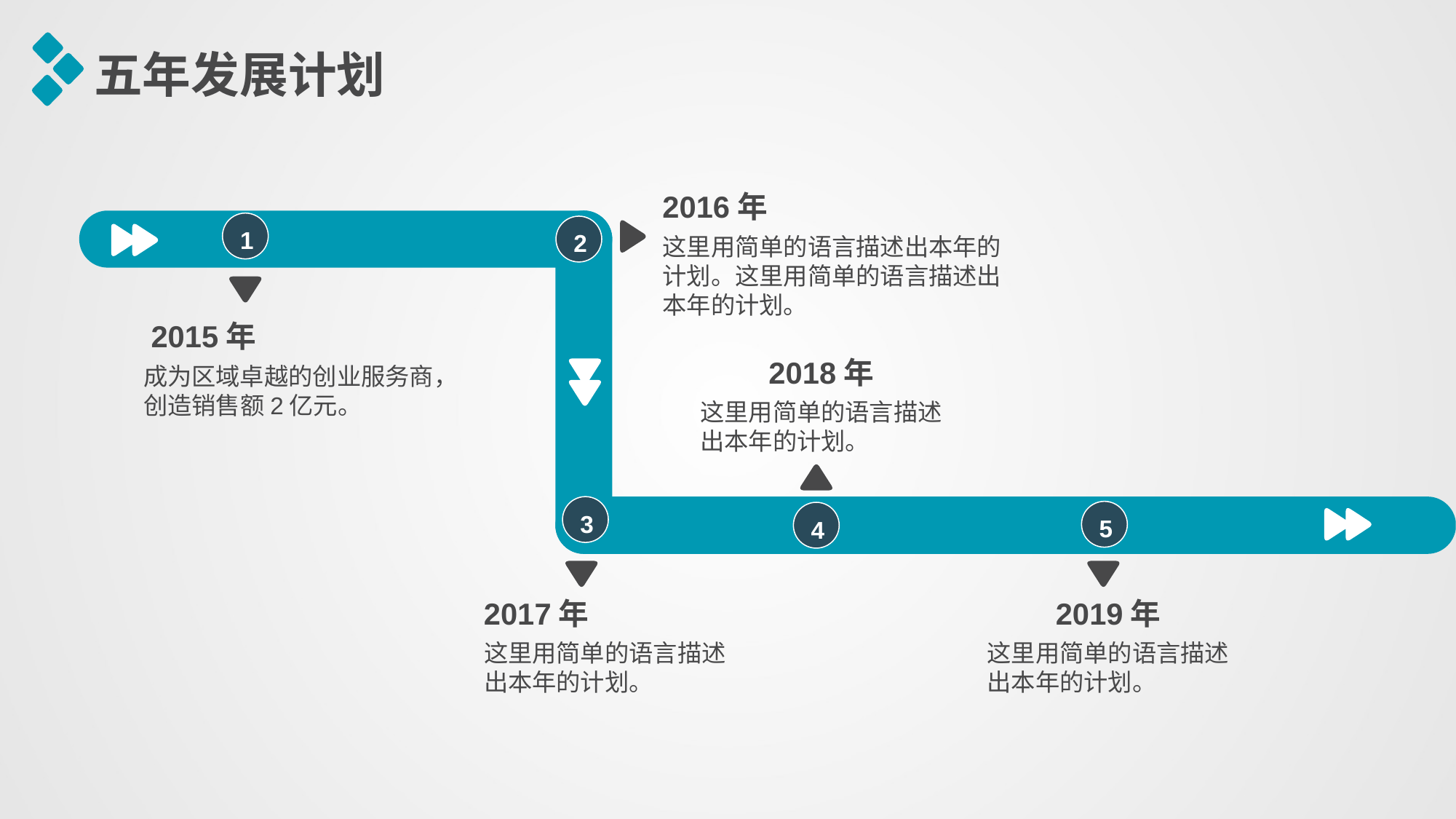

五年发展计划

2016年

1
2

这里用简单的语言描述出本年的计划。这里用简单的语言描述出本年的计划。

2015年
2018年
成为区域卓越的创业服务商，创造销售额2亿元。

这里用简单的语言描述出本年的计划。

3
5
4

2017年
2019年
这里用简单的语言描述出本年的计划。
这里用简单的语言描述出本年的计划。